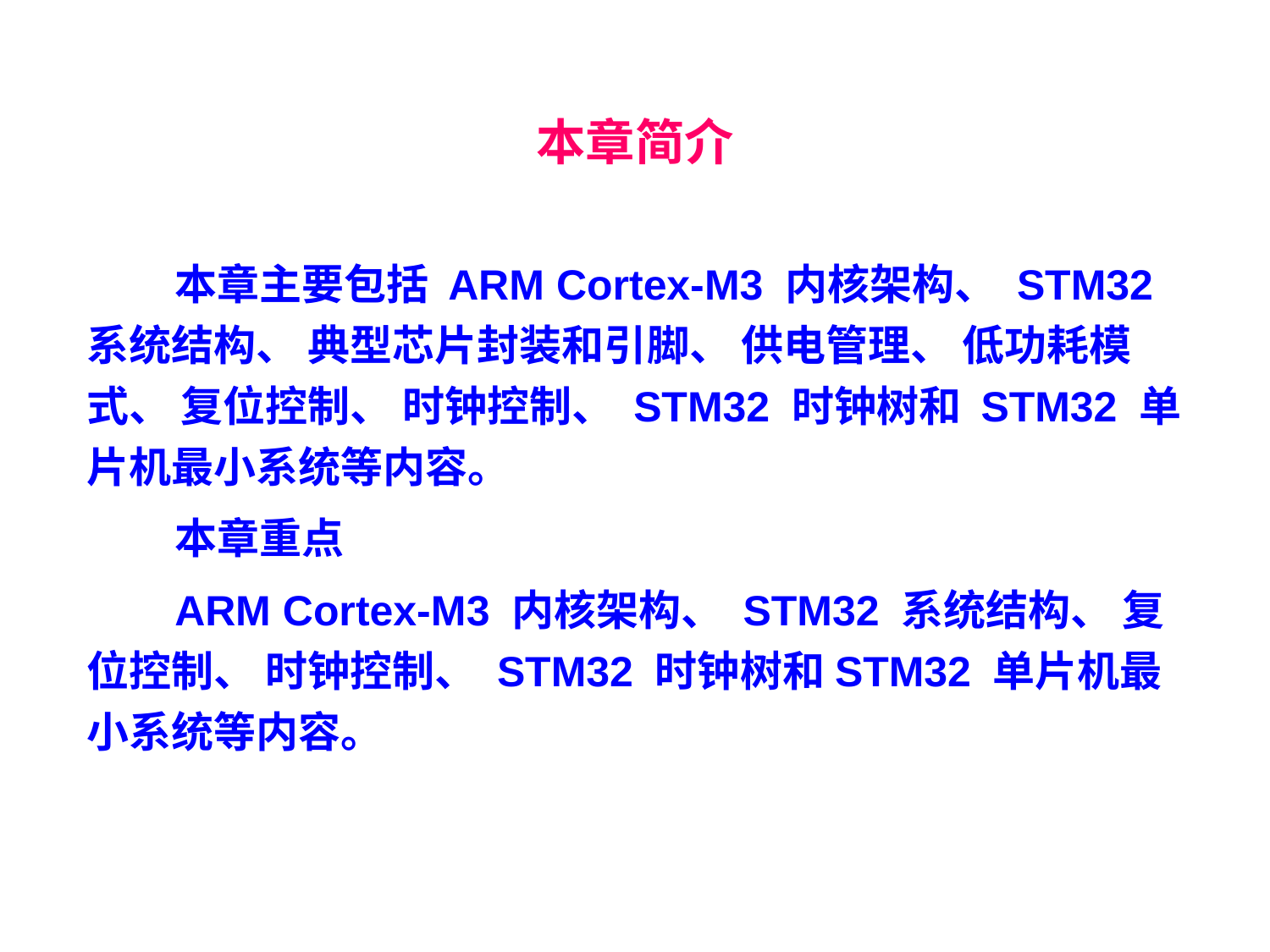

# 本章简介

本章主要包括 ARM Cortex-M3 内核架构、 STM32 系统结构、 典型芯片封装和引脚、 供电管理、 低功耗模式、 复位控制、 时钟控制、 STM32 时钟树和 STM32 单片机最小系统等内容。
本章重点
ARM Cortex-M3 内核架构、 STM32 系统结构、 复位控制、 时钟控制、 STM32 时钟树和STM32 单片机最小系统等内容。